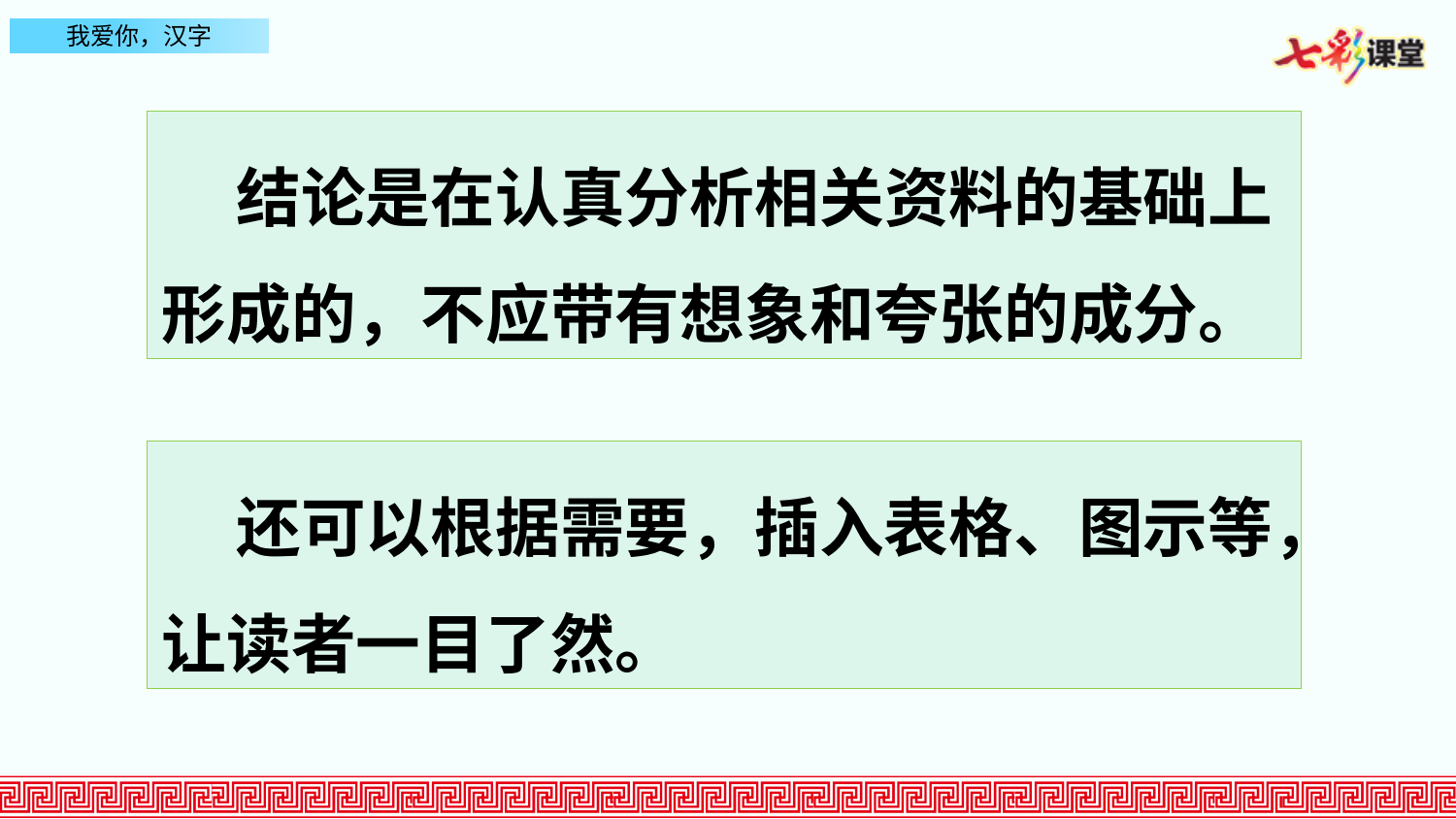

结论是在认真分析相关资料的基础上形成的，不应带有想象和夸张的成分。
    还可以根据需要，插入表格、图示等，让读者一目了然。